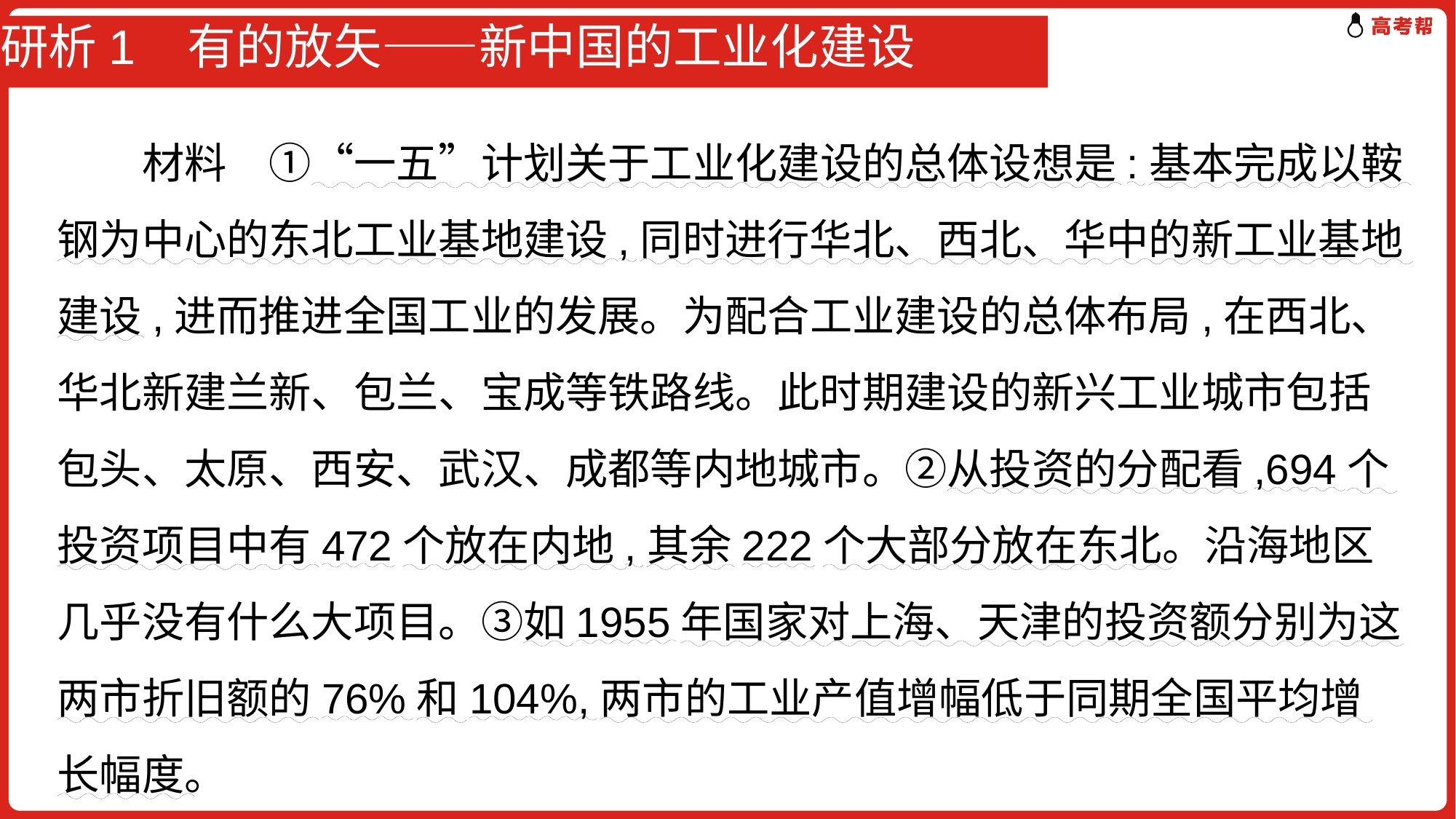

# 研析1   有的放矢——新中国的工业化建设
　　材料　①“一五”计划关于工业化建设的总体设想是:基本完成以鞍钢为中心的东北工业基地建设,同时进行华北、西北、华中的新工业基地建设,进而推进全国工业的发展。为配合工业建设的总体布局,在西北、华北新建兰新、包兰、宝成等铁路线。此时期建设的新兴工业城市包括包头、太原、西安、武汉、成都等内地城市。②从投资的分配看,694个投资项目中有472个放在内地,其余222个大部分放在东北。沿海地区几乎没有什么大项目。③如1955年国家对上海、天津的投资额分别为这两市折旧额的76%和104%,两市的工业产值增幅低于同期全国平均增长幅度。
——据虞和平主编《中国现代化历程》整理